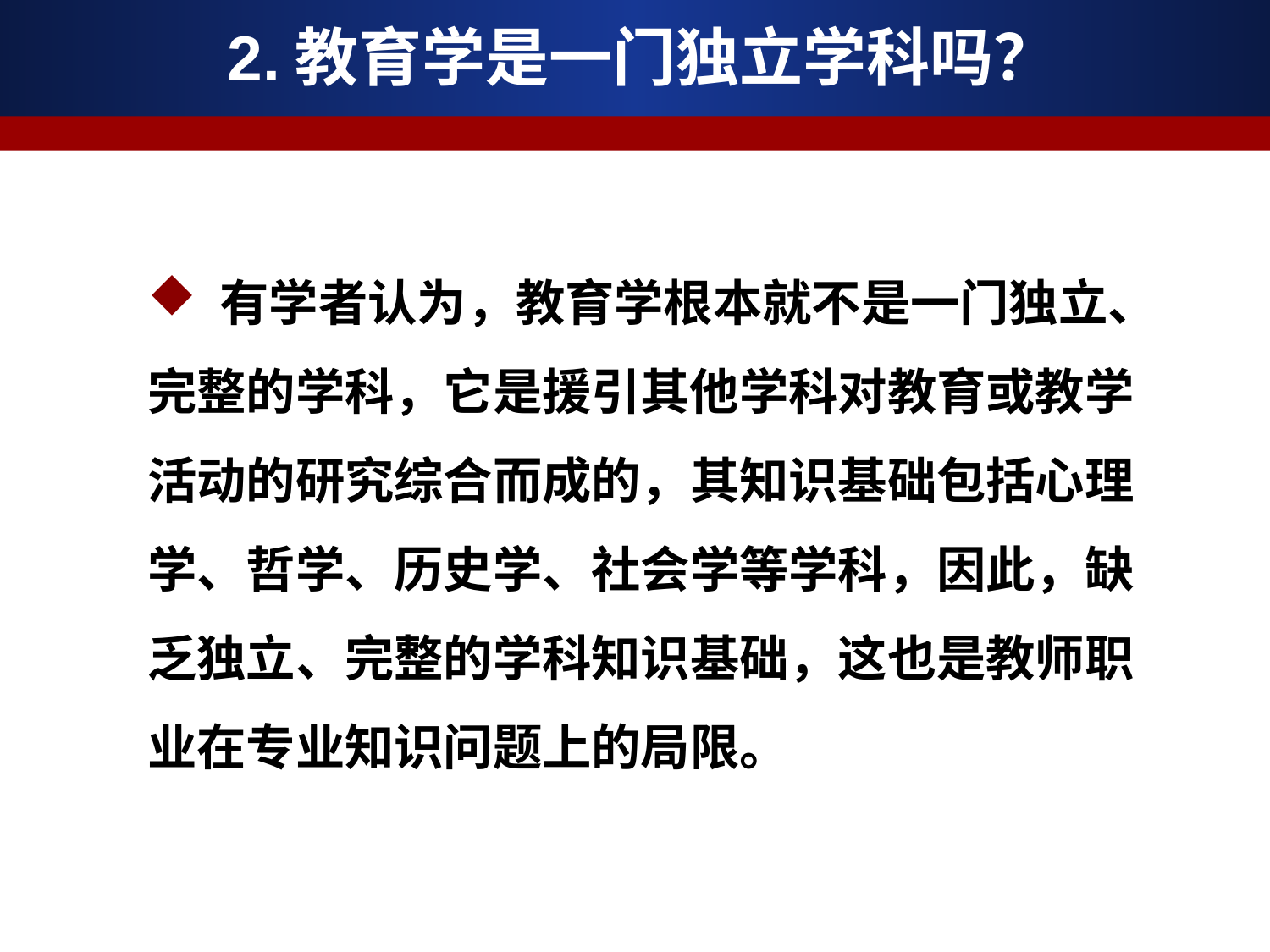

# 2.教育学是一门独立学科吗？
 有学者认为，教育学根本就不是一门独立、完整的学科，它是援引其他学科对教育或教学活动的研究综合而成的，其知识基础包括心理学、哲学、历史学、社会学等学科，因此，缺乏独立、完整的学科知识基础，这也是教师职业在专业知识问题上的局限。